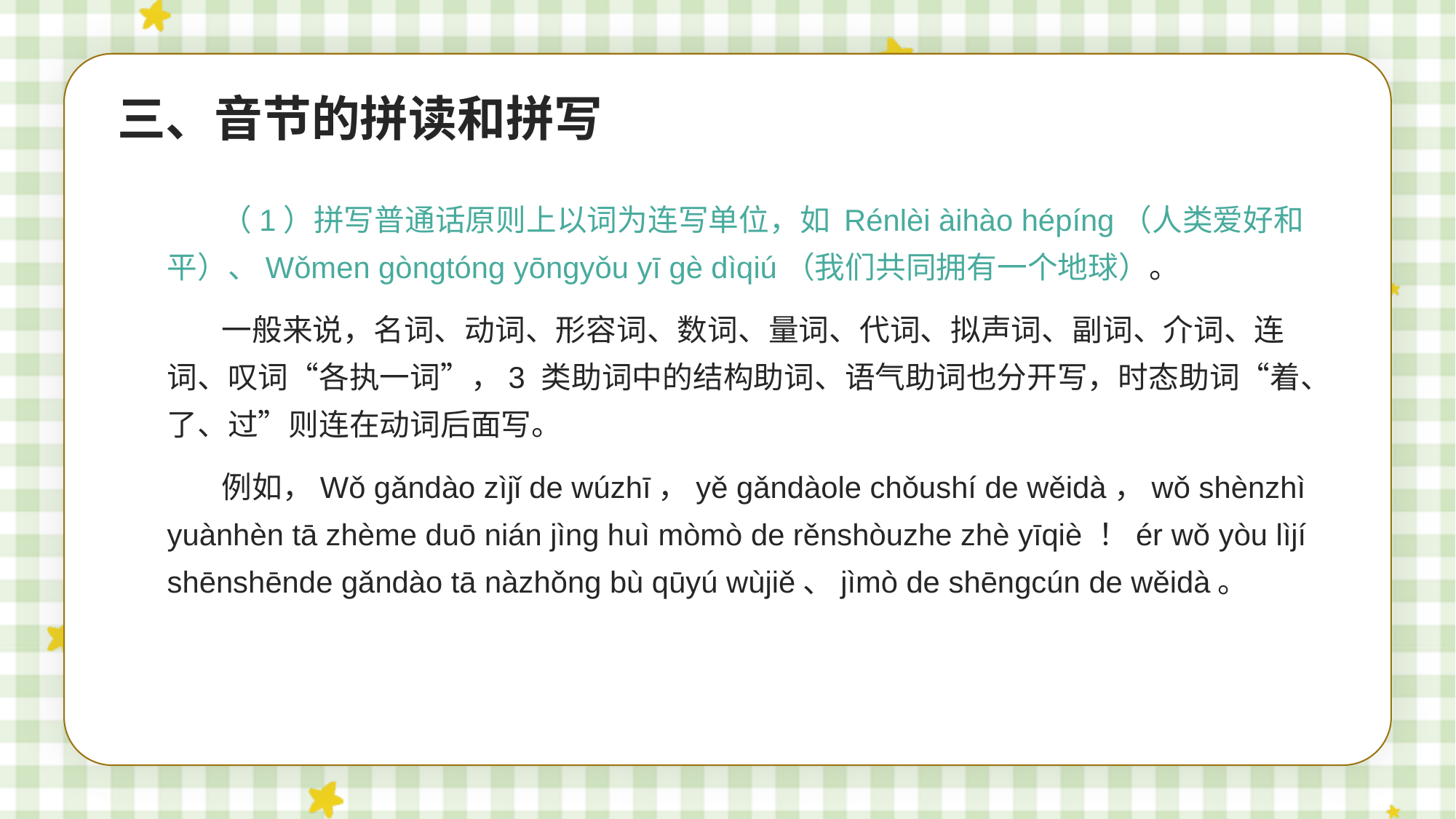

三、音节的拼读和拼写
（1）拼写普通话原则上以词为连写单位，如 Rénlèi àihào hépíng（人类爱好和平）、Wǒmen gòngtóng yōngyǒu yī gè dìqiú（我们共同拥有一个地球）。
一般来说，名词、动词、形容词、数词、量词、代词、拟声词、副词、介词、连词、叹词“各执一词”，3 类助词中的结构助词、语气助词也分开写，时态助词“着、了、过”则连在动词后面写。
例如，Wǒ gǎndào zìjǐ de wúzhī，yě gǎndàole chǒushí de wěidà，wǒ shènzhì yuànhèn tā zhème duō nián jìng huì mòmò de rěnshòuzhe zhè yīqiè ！ér wǒ yòu lìjí shēnshēnde gǎndào tā nàzhǒng bù qūyú wùjiě、jìmò de shēngcún de wěidà。